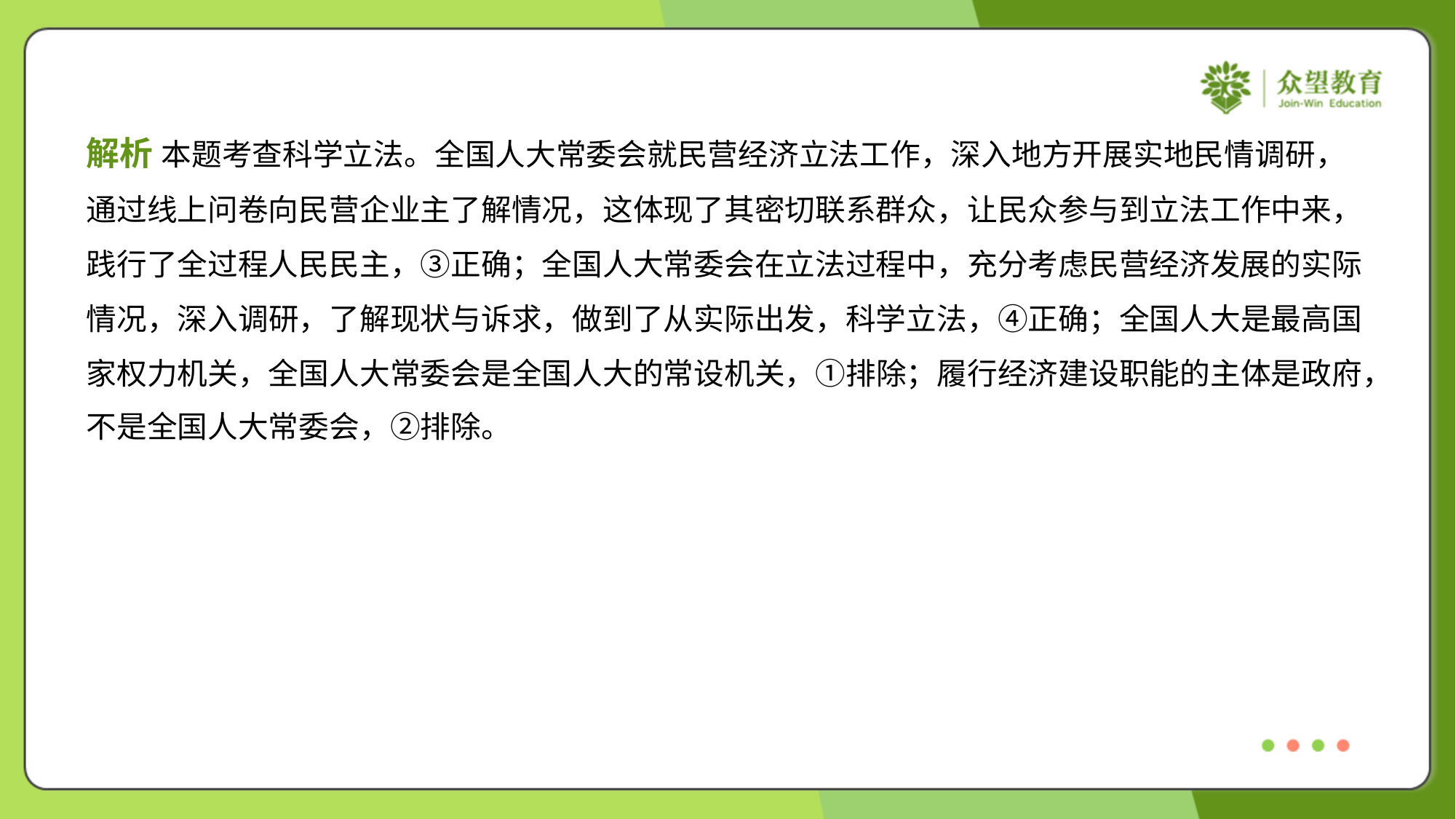

解析 本题考查科学立法。全国人大常委会就民营经济立法工作，深入地方开展实地民情调研，
通过线上问卷向民营企业主了解情况，这体现了其密切联系群众，让民众参与到立法工作中来，
践行了全过程人民民主，③正确；全国人大常委会在立法过程中，充分考虑民营经济发展的实际
情况，深入调研，了解现状与诉求，做到了从实际出发，科学立法，④正确；全国人大是最高国
家权力机关，全国人大常委会是全国人大的常设机关，①排除；履行经济建设职能的主体是政府，
不是全国人大常委会，②排除。